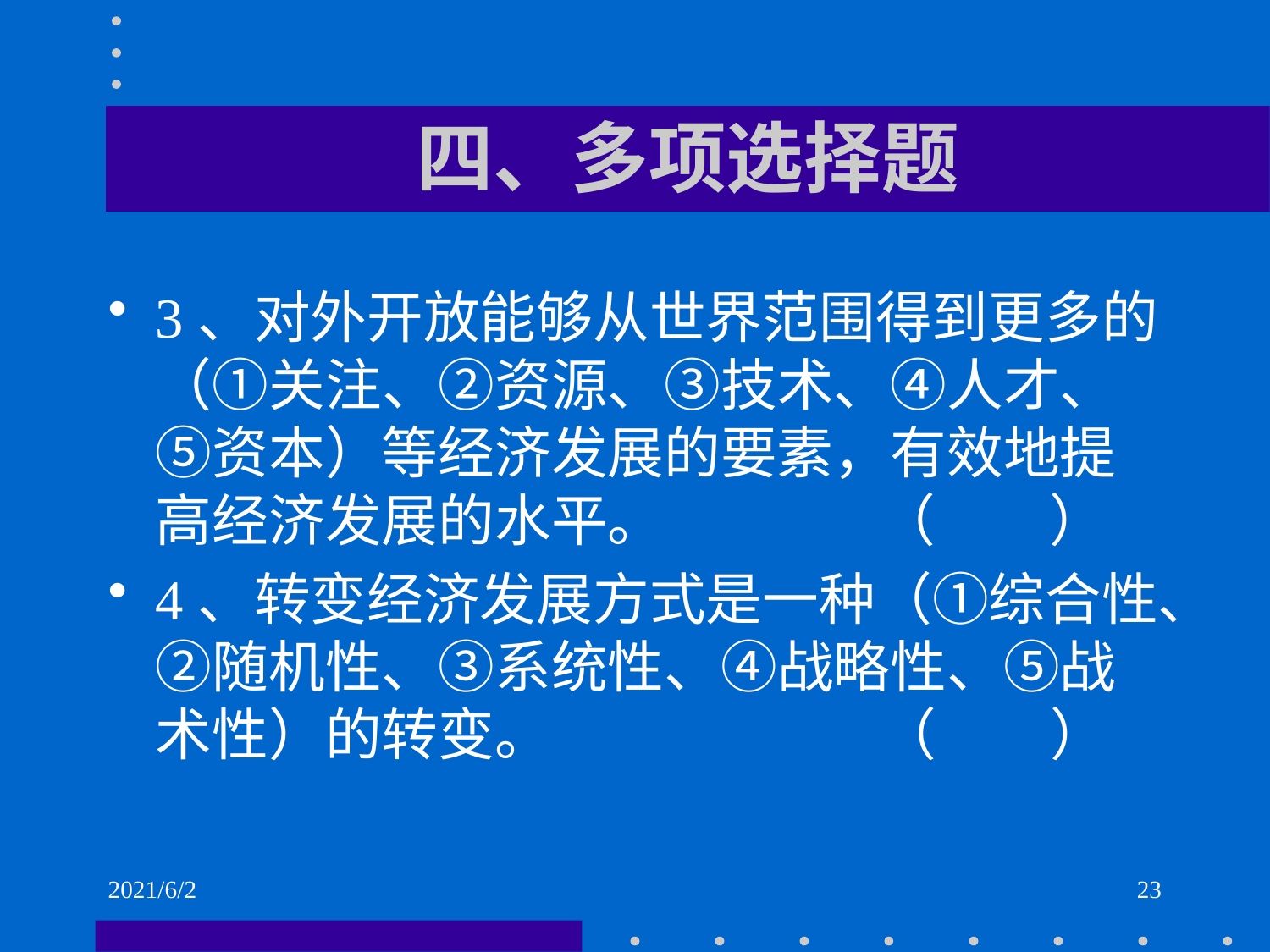

# 四、多项选择题
3、对外开放能够从世界范围得到更多的（①关注、②资源、③技术、④人才、⑤资本）等经济发展的要素，有效地提高经济发展的水平。                 （         ）
4、转变经济发展方式是一种（①综合性、②随机性、③系统性、④战略性、⑤战术性）的转变。                          （         ）
2021/6/2
23